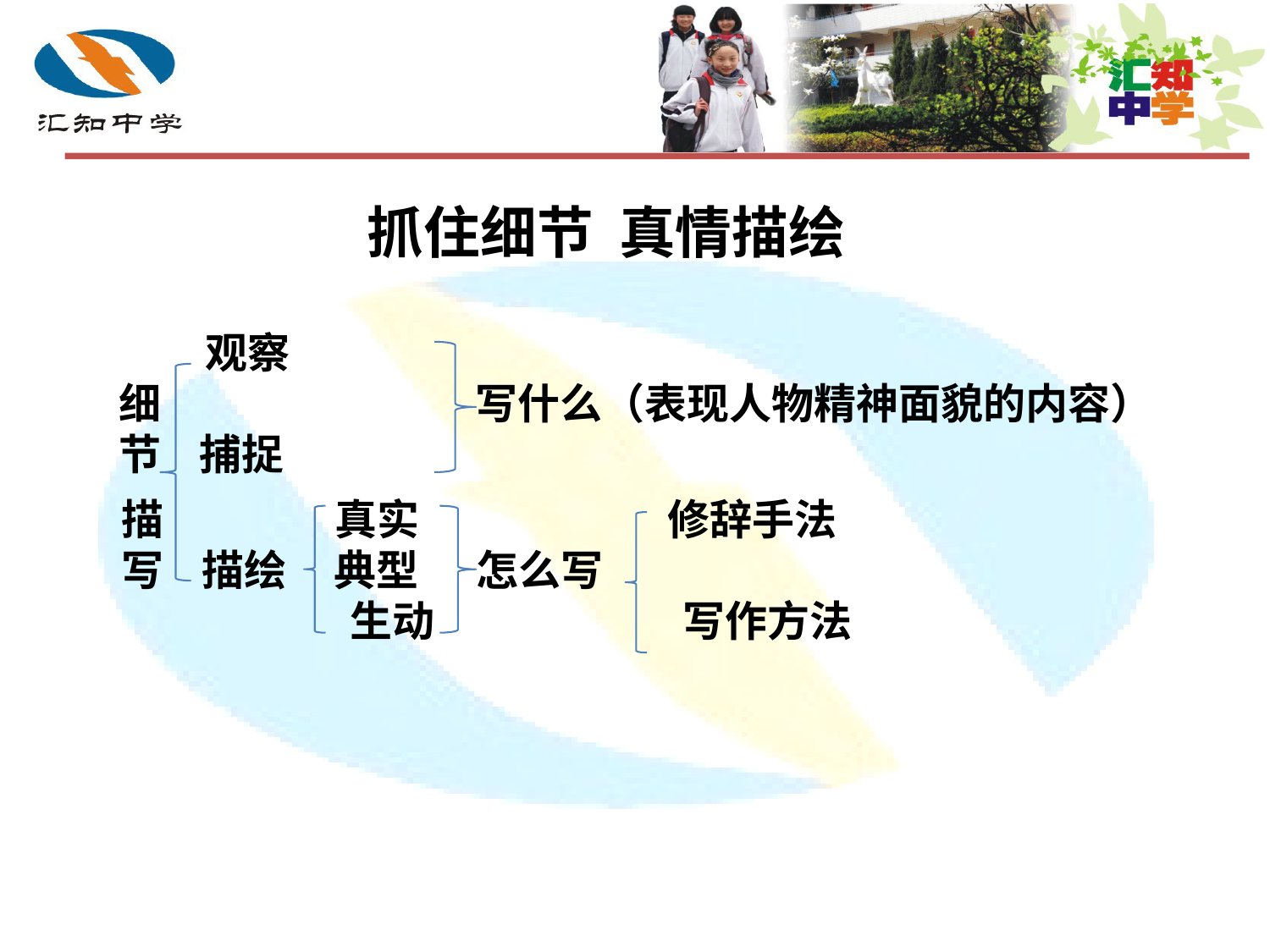

抓住细节  真情描绘

        观察
细                                 写什么（表现人物精神面貌的内容）
节    捕捉

描                  真实                          修辞手法
写    描绘     典型      怎么写
                       生动                          写作方法